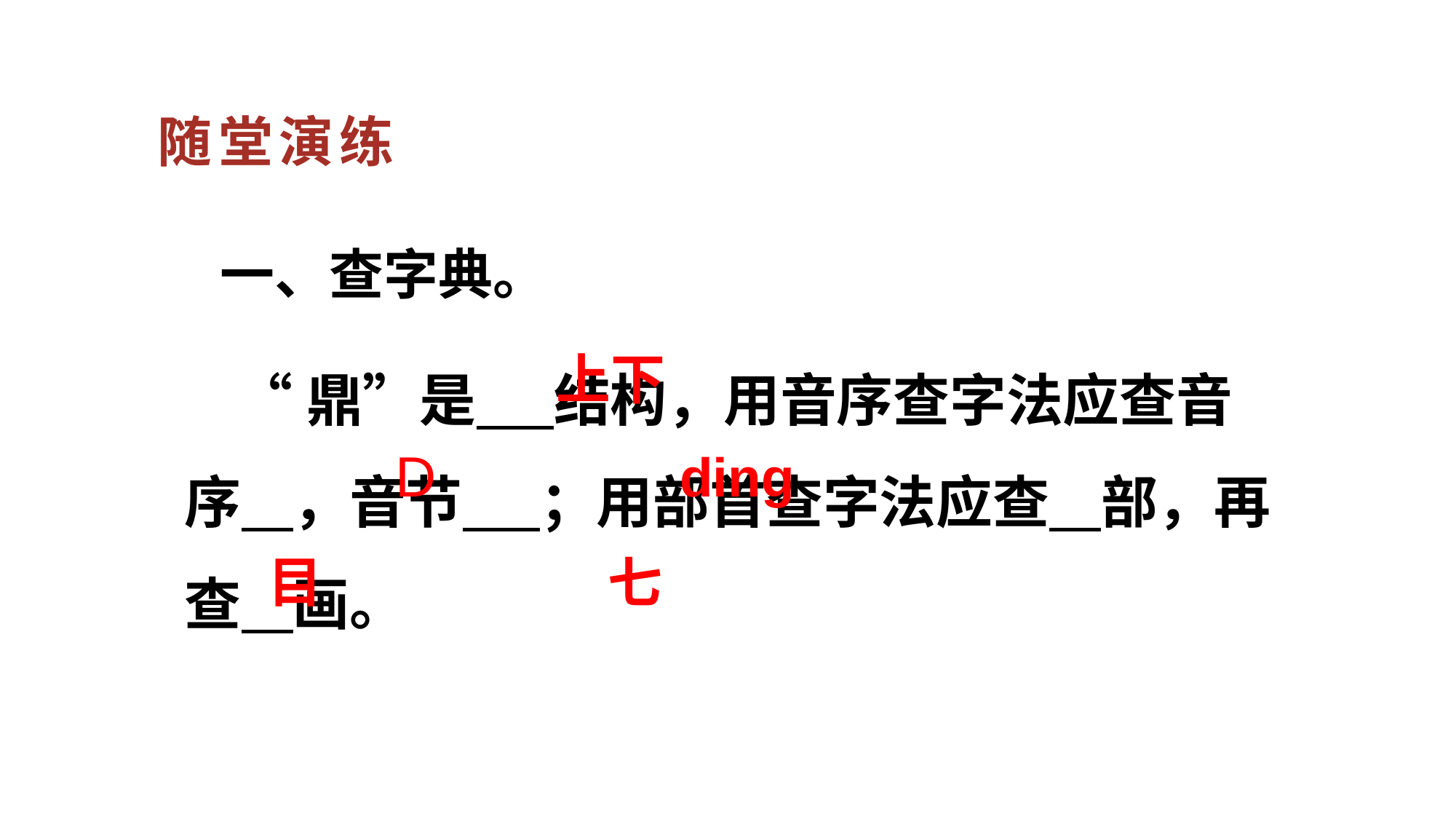

随堂演练
一、查字典。
    “鼎”是      结构，用音序查字法应查音序    ，音节      ；用部首查字法应查    部，再查    画。
上下
D
dinɡ
目
七